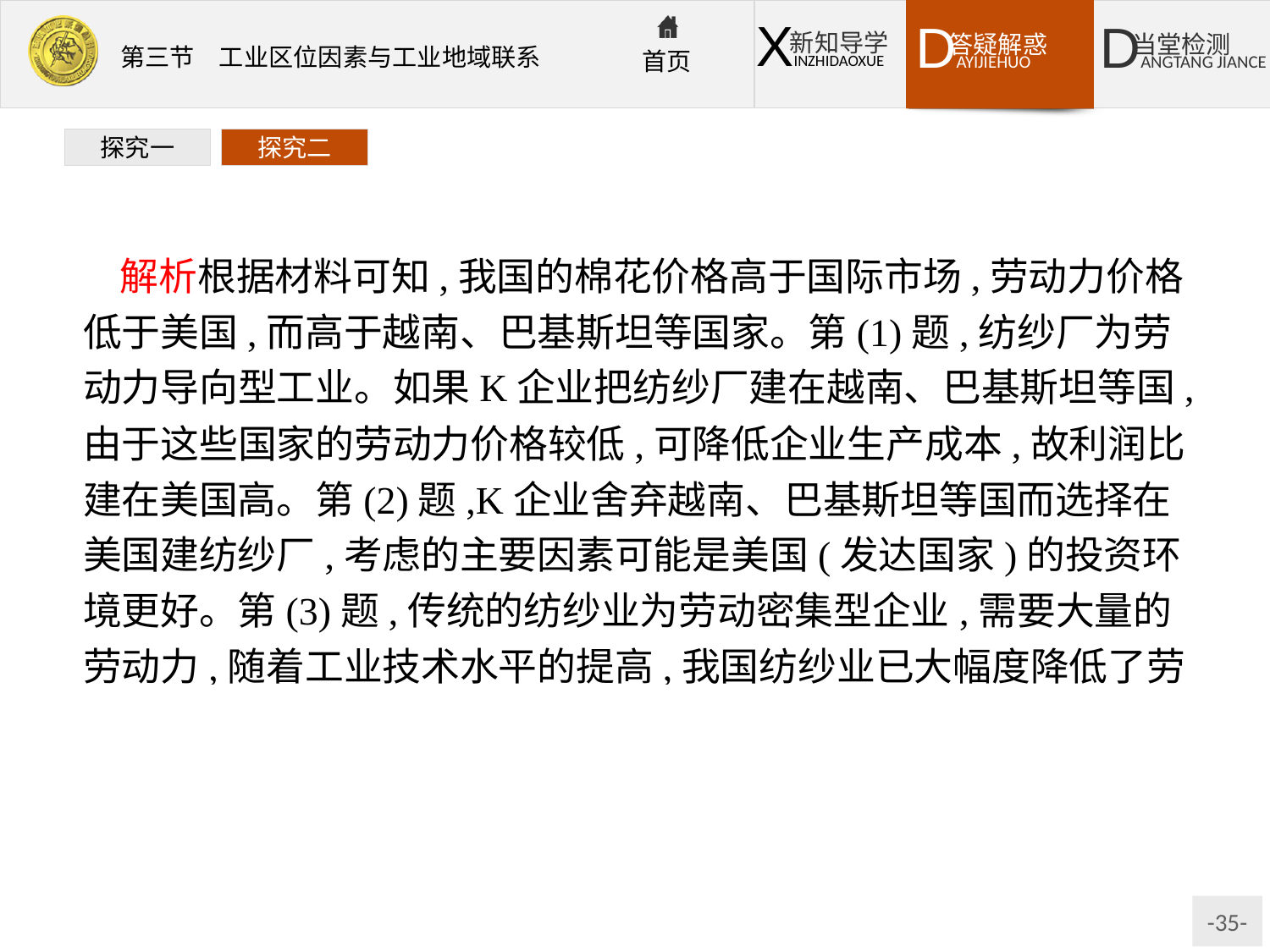

探究一
探究二
解析根据材料可知,我国的棉花价格高于国际市场,劳动力价格低于美国,而高于越南、巴基斯坦等国家。第(1)题,纺纱厂为劳动力导向型工业。如果K企业把纺纱厂建在越南、巴基斯坦等国,由于这些国家的劳动力价格较低,可降低企业生产成本,故利润比建在美国高。第(2)题,K企业舍弃越南、巴基斯坦等国而选择在美国建纺纱厂,考虑的主要因素可能是美国(发达国家)的投资环境更好。第(3)题,传统的纺纱业为劳动密集型企业,需要大量的劳动力,随着工业技术水平的提高,我国纺纱业已大幅度降低了劳动力的使用量。
答案(1)D　(2)C　(3)B